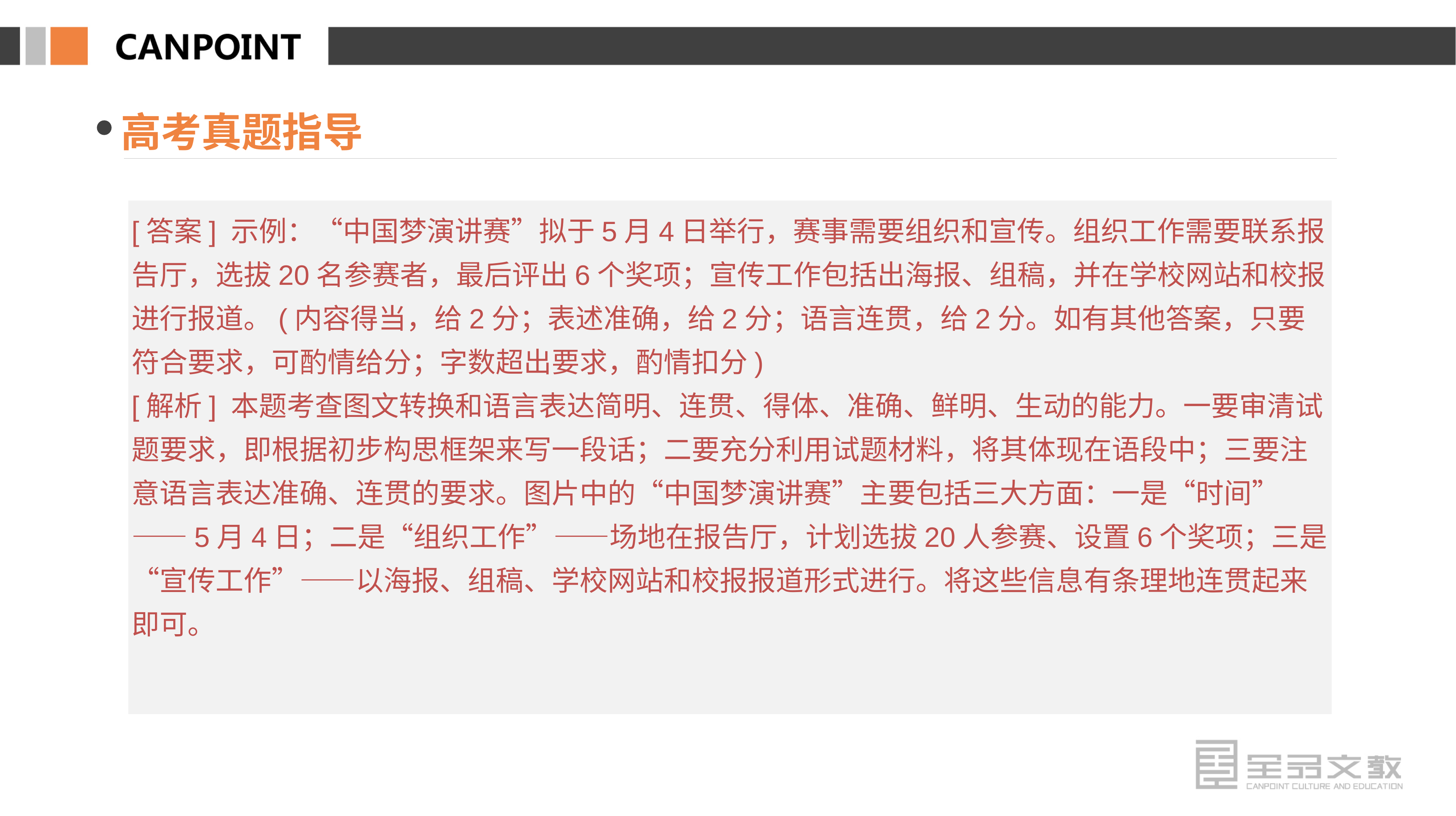

高考真题指导

[答案] 示例：“中国梦演讲赛”拟于5月4日举行，赛事需要组织和宣传。组织工作需要联系报告厅，选拔20名参赛者，最后评出6个奖项；宣传工作包括出海报、组稿，并在学校网站和校报进行报道。(内容得当，给2分；表述准确，给2分；语言连贯，给2分。如有其他答案，只要符合要求，可酌情给分；字数超出要求，酌情扣分)
[解析] 本题考查图文转换和语言表达简明、连贯、得体、准确、鲜明、生动的能力。一要审清试题要求，即根据初步构思框架来写一段话；二要充分利用试题材料，将其体现在语段中；三要注意语言表达准确、连贯的要求。图片中的“中国梦演讲赛”主要包括三大方面：一是“时间”——5月4日；二是“组织工作”——场地在报告厅，计划选拔20人参赛、设置6个奖项；三是“宣传工作”——以海报、组稿、学校网站和校报报道形式进行。将这些信息有条理地连贯起来即可。